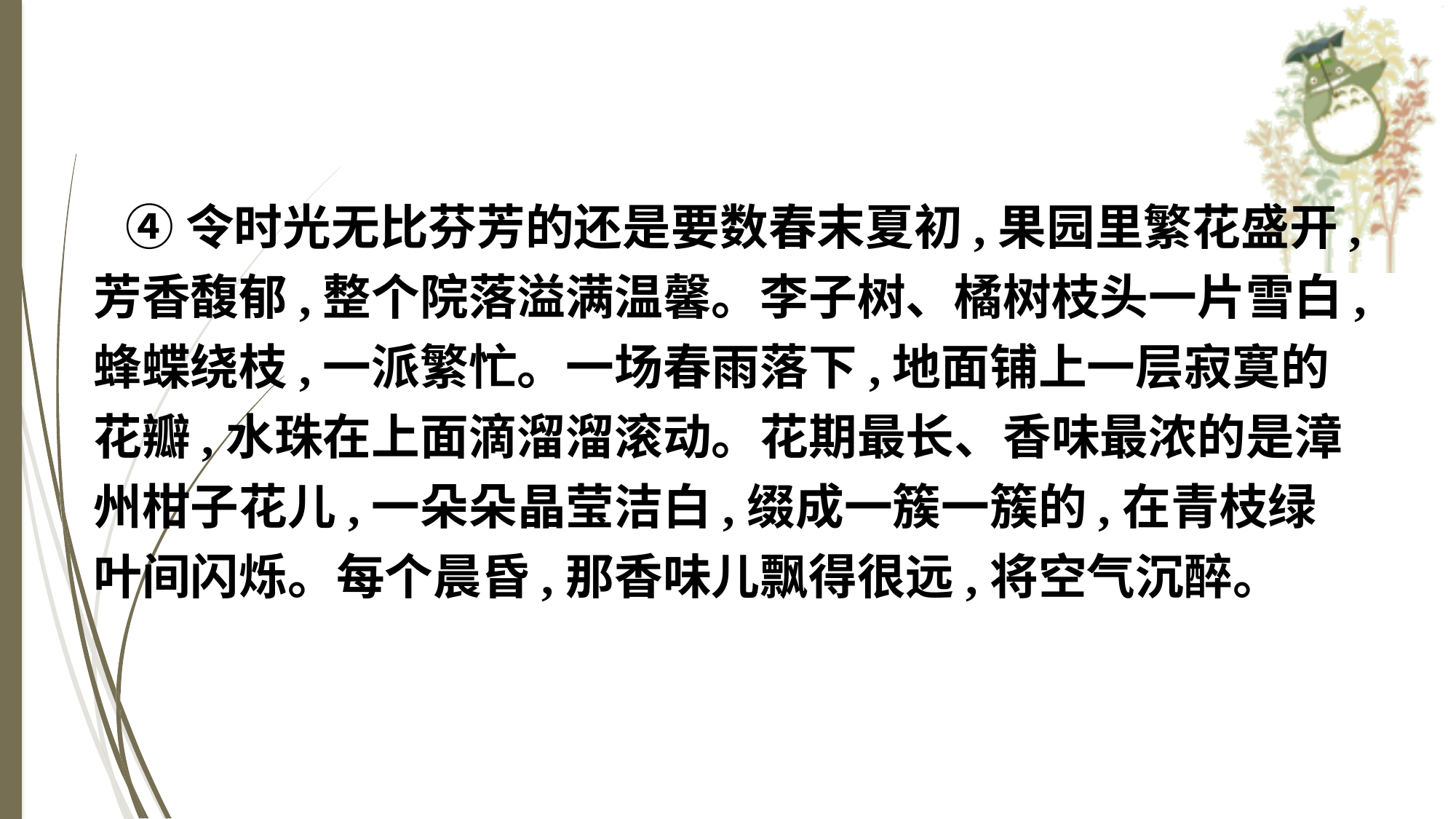

④令时光无比芬芳的还是要数春末夏初,果园里繁花盛开,芳香馥郁,整个院落溢满温馨。李子树、橘树枝头一片雪白,蜂蝶绕枝,一派繁忙。一场春雨落下,地面铺上一层寂寞的花瓣,水珠在上面滴溜溜滚动。花期最长、香味最浓的是漳州柑子花儿,一朵朵晶莹洁白,缀成一簇一簇的,在青枝绿叶间闪烁。每个晨昏,那香味儿飘得很远,将空气沉醉。